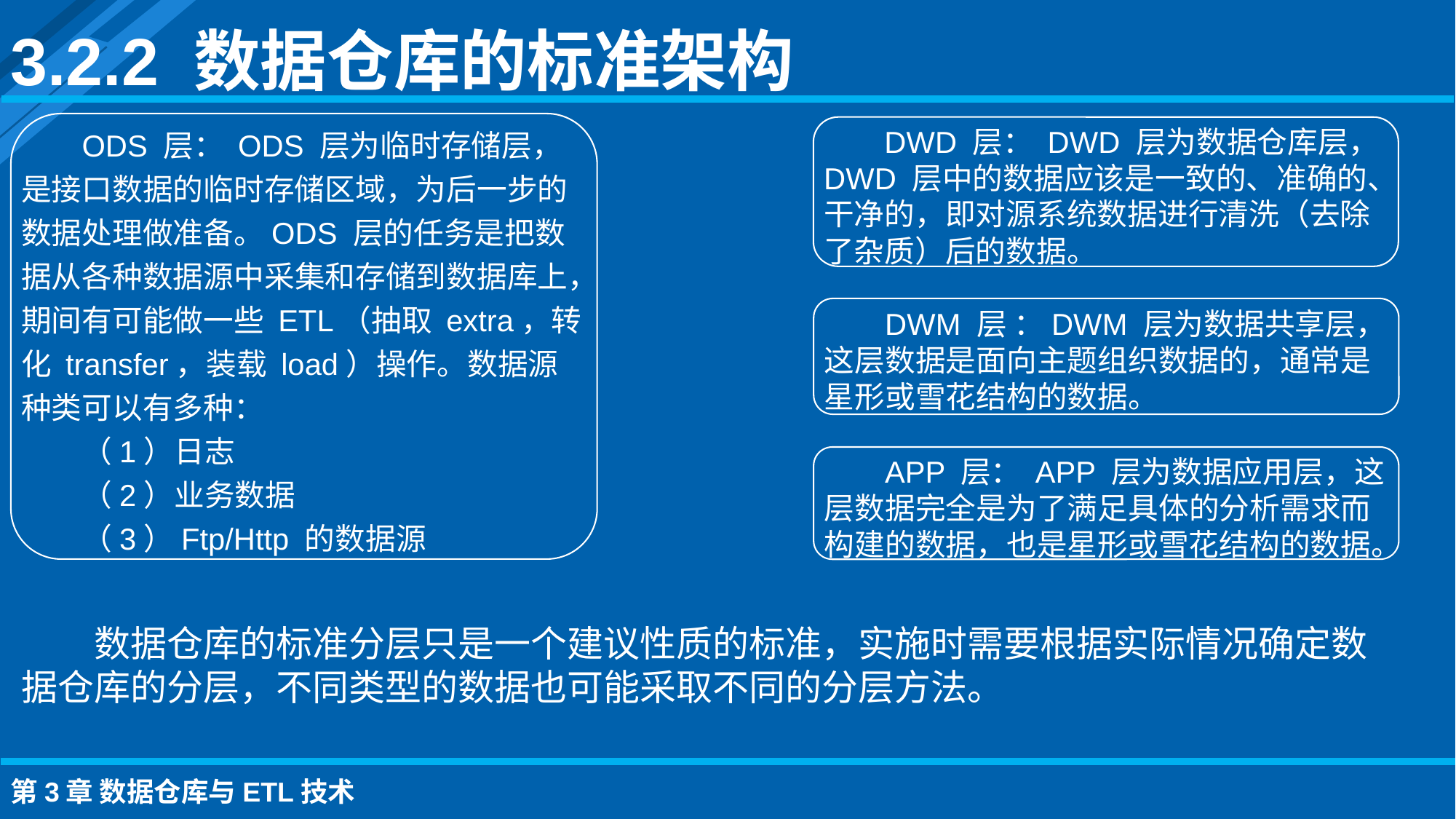

3.2.2 数据仓库的标准架构

ODS 层： ODS 层为临时存储层，是接口数据的临时存储区域，为后一步的数据处理做准备。ODS 层的任务是把数据从各种数据源中采集和存储到数据库上，期间有可能做一些 ETL（抽取 extra，转化 transfer，装载 load）操作。数据源种类可以有多种：
（1）日志
（2）业务数据
（3）Ftp/Http 的数据源

DWD 层： DWD 层为数据仓库层，DWD 层中的数据应该是一致的、准确的、干净的，即对源系统数据进行清洗（去除了杂质）后的数据。

DWM 层 ：DWM 层为数据共享层，这层数据是面向主题组织数据的，通常是星形或雪花结构的数据。
APP 层： APP 层为数据应用层，这层数据完全是为了满足具体的分析需求而构建的数据，也是星形或雪花结构的数据。

数据仓库的标准分层只是一个建议性质的标准，实施时需要根据实际情况确定数据仓库的分层，不同类型的数据也可能采取不同的分层方法。
第3章 数据仓库与ETL技术